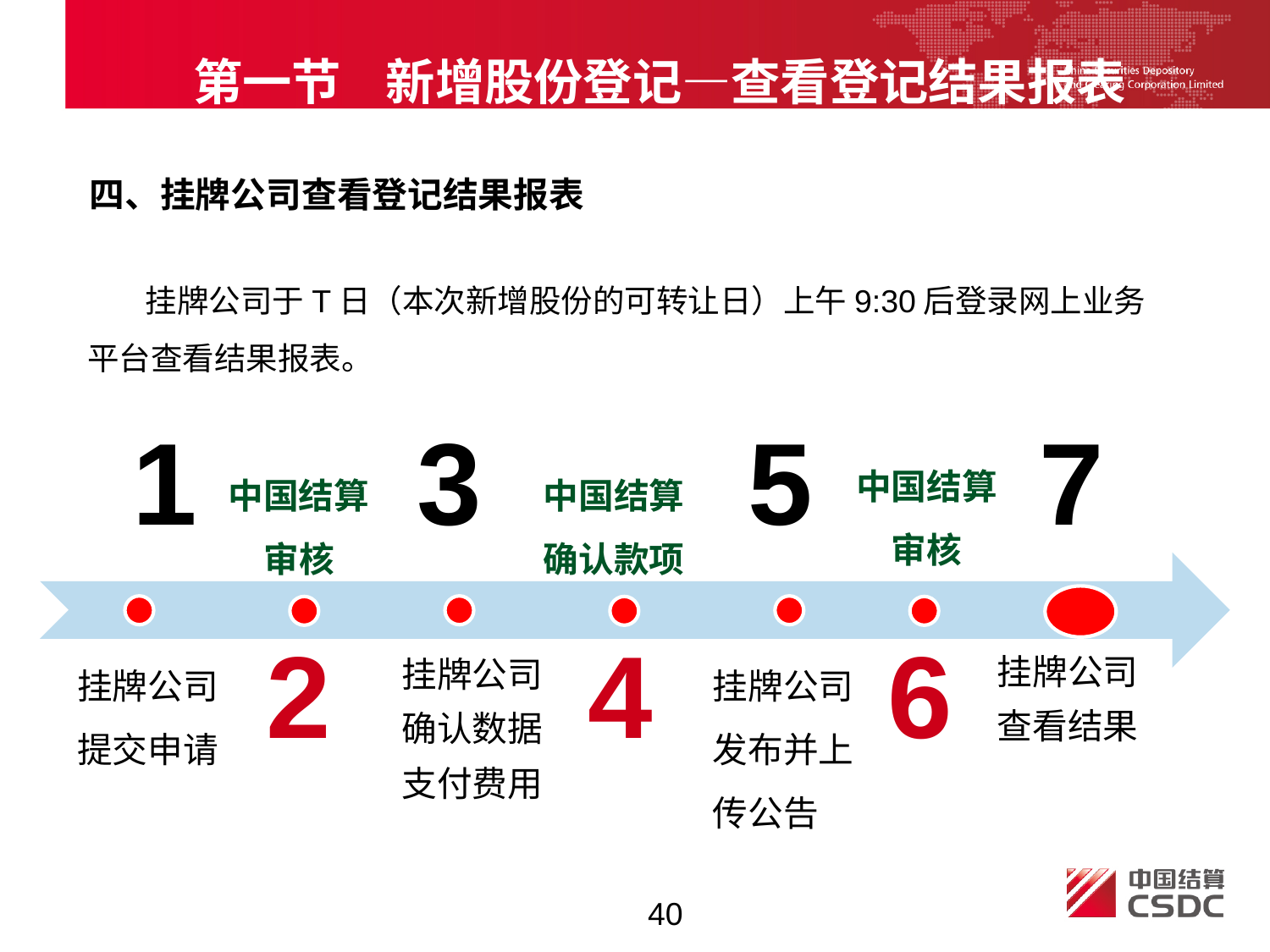

第一节    新增股份登记—查看登记结果报表
四、挂牌公司查看登记结果报表
       挂牌公司于T日（本次新增股份的可转让日）上午9:30后登录网上业务平台查看结果报表。

1
3
5
7
中国结算审核
中国结算
审核
中国结算
确认款项

2
4
6
挂牌公司提交申请
挂牌公司发布并上传公告
挂牌公司
查看结果
挂牌公司
确认数据
支付费用

40